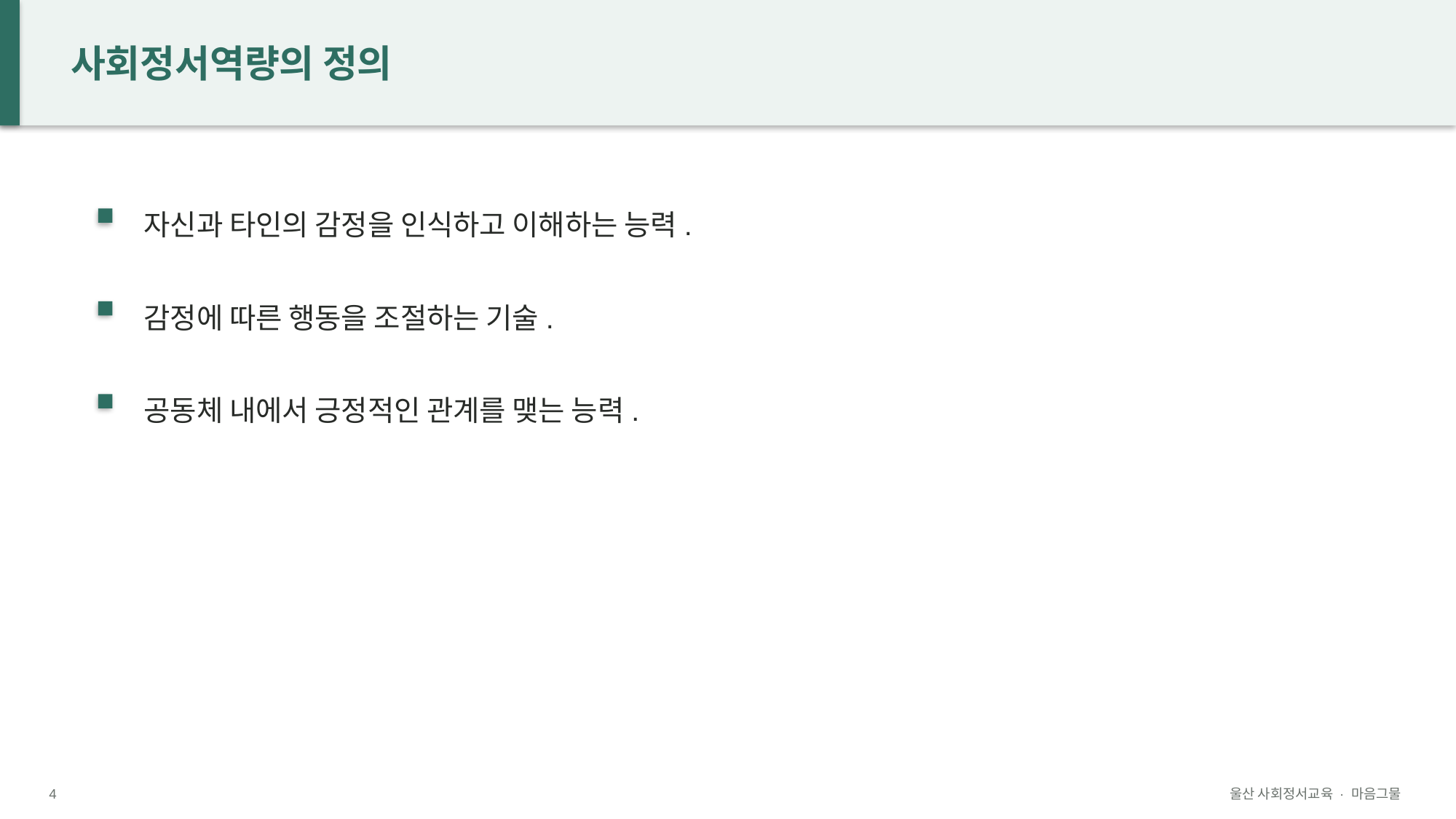

사회정서역량의 정의
자신과 타인의 감정을 인식하고 이해하는 능력.

감정에 따른 행동을 조절하는 기술.

공동체 내에서 긍정적인 관계를 맺는 능력.

4
울산 사회정서교육 · 마음그물